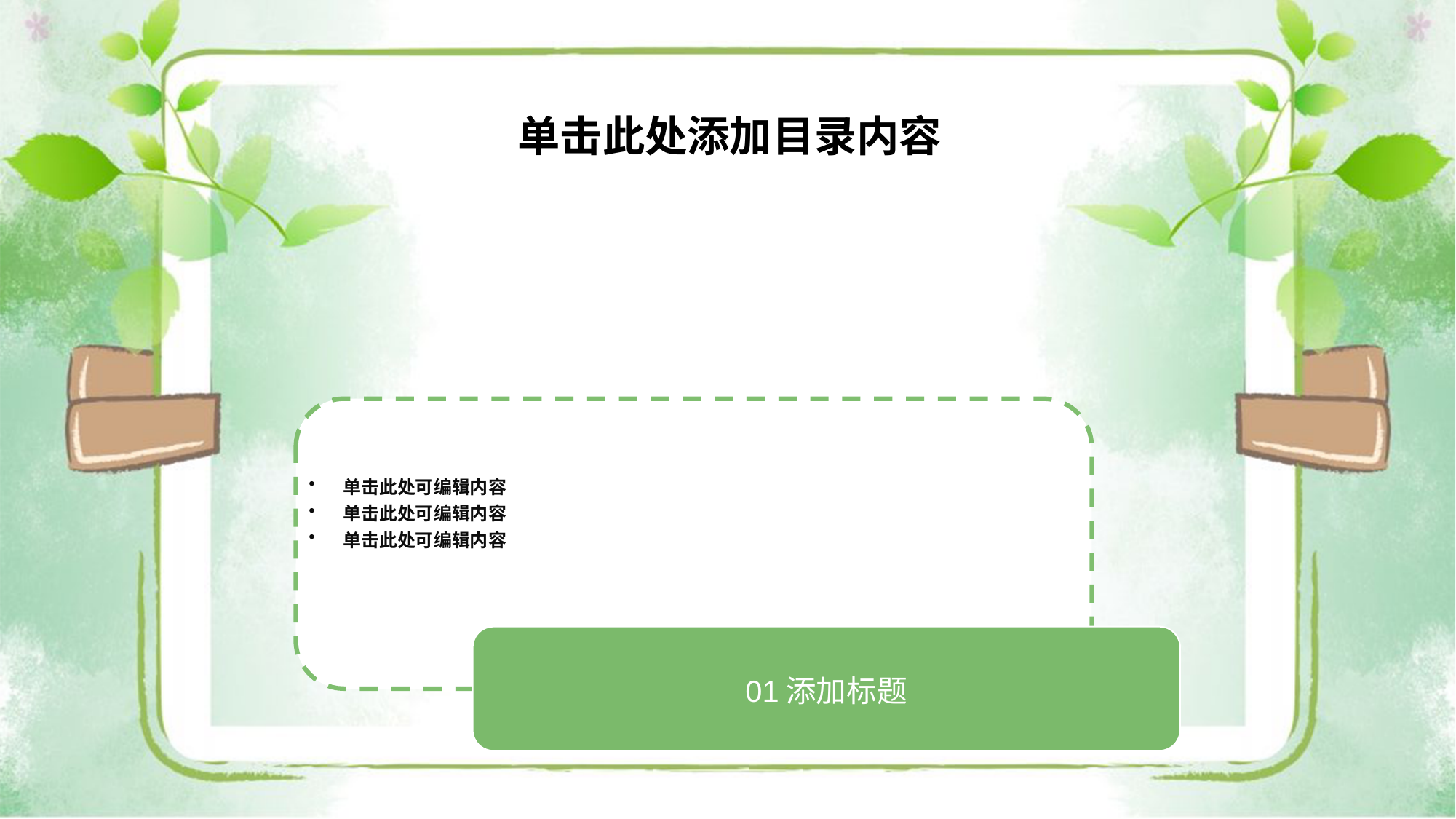

单击此处添加目录内容
01添加标题
单击此处可编辑内容
单击此处可编辑内容
单击此处可编辑内容
单击此处可编辑内容
单击此处可编辑内容
单击此处可编辑内容
单击此处可编辑内容
单击此处可编辑内容
单击此处可编辑内容